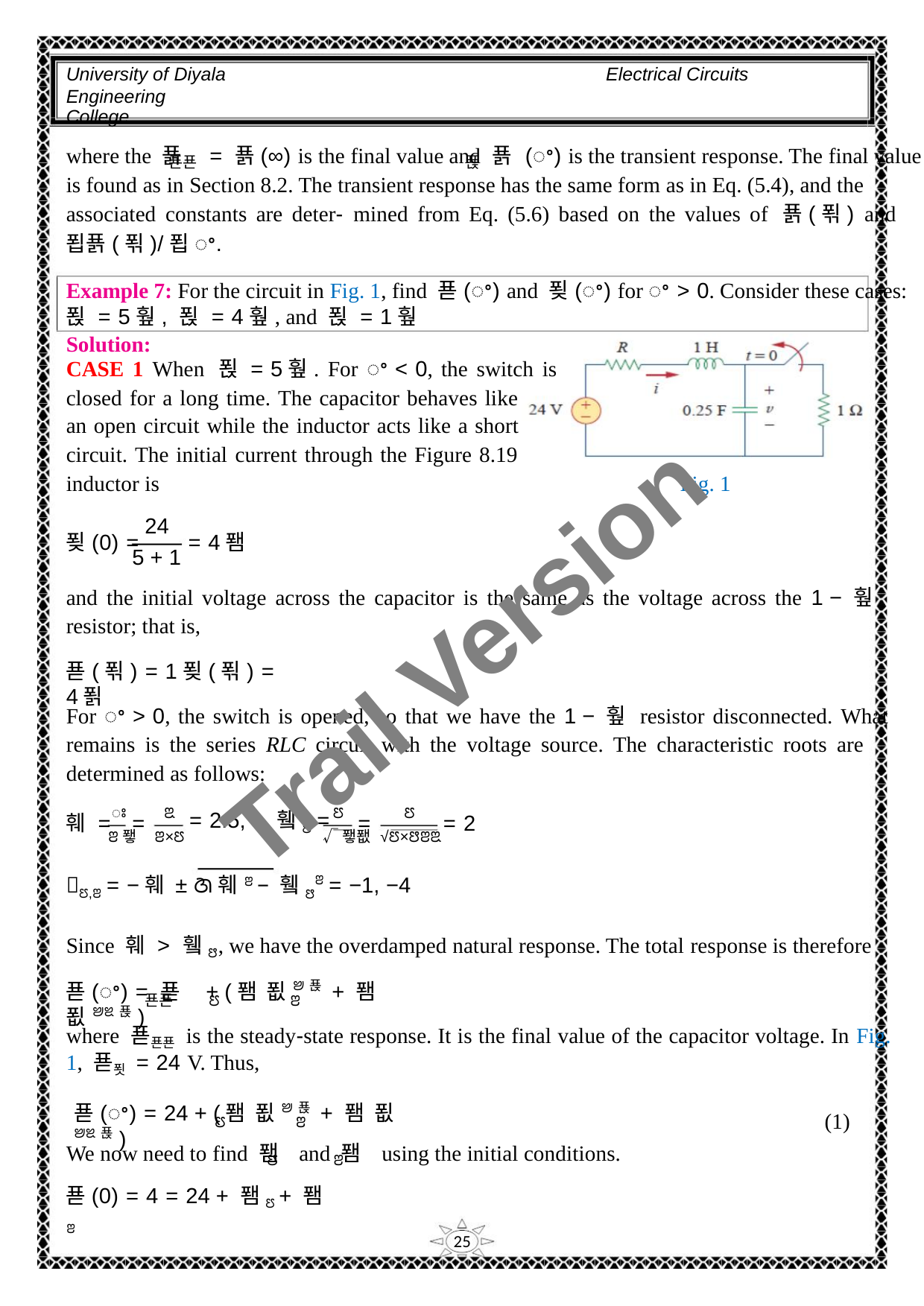

University of Diyala
Engineering College
Electrical Circuits
where the 푥 = 푥(∞) is the final value and 푥 (ꢀ) is the transient response. The final value
푠푠
푡
is found as in Section 8.2. The transient response has the same form as in Eq. (5.4), and the
associated constants are deter‐ mined from Eq. (5.6) based on the values of 푥(푂) and
푑푥(푂)/푑ꢀ.
Example 7: For the circuit in Fig. 1, find 푣(ꢀ) and 푖(ꢀ) for ꢀ > 0. Consider these cases:
푅 = 5훺, 푅 = 4훺, and 푅 = 1훺
Solution:
CASE 1 When 푅 = 5훺. For ꢀ < 0, the switch is
closed for a long time. The capacitor behaves like
an open circuit while the inductor acts like a short
circuit. The initial current through the Figure 8.19
inductor is
Fig. 1
24
푖(0) =
= 4퐴
5 + 1
and the initial voltage across the capacitor is the same as the voltage across the 1 − 훺
resistor; that is,
Trail Version
Trail Version
Trail Version
Trail Version
Trail Version
Trail Version
Trail Version
Trail Version
Trail Version
Trail Version
Trail Version
Trail Version
Trail Version
푣(푂) = 1푖(푂) = 4푉
For ꢀ > 0, the switch is opened, so that we have the 1 − 훺 resistor disconnected. What
remains is the series RLC circuit with the voltage source. The characteristic roots are
determined as follows:
ꢁ
ꢃ
ꢄ
ꢄ
훼 =
=
= 2.5, 휔ꢅ =
=
= 2
√퐿퐶
√ꢄ×ꢅꢂꢃ
ꢂ퐿
ꢂ×ꢄ
ꢆꢄ,ꢂ = −훼 ± ꢇ훼ꢂ − 휔ꢅꢂ = −1, −4
Since 훼 > 휔ꢅ, we have the overdamped natural response. The total response is therefore
푣(ꢀ) = 푣 + (퐴 푒ꢈ푡 + 퐴 푒ꢈꢉ푡)
푠푠
ꢄ
ꢂ
where 푣푠푠 is the steady‐state response. It is the final value of the capacitor voltage. In Fig.
1, 푣푓 = 24 V. Thus,
푣(ꢀ) = 24 + (퐴 푒ꢈ푡 + 퐴 푒ꢈꢉ푡)
(1)
ꢄ
ꢂ
We now need to find 퐴 and 퐴 using the initial conditions.
ꢄ
ꢂ
푣(0) = 4 = 24 + 퐴ꢄ + 퐴ꢂ
25